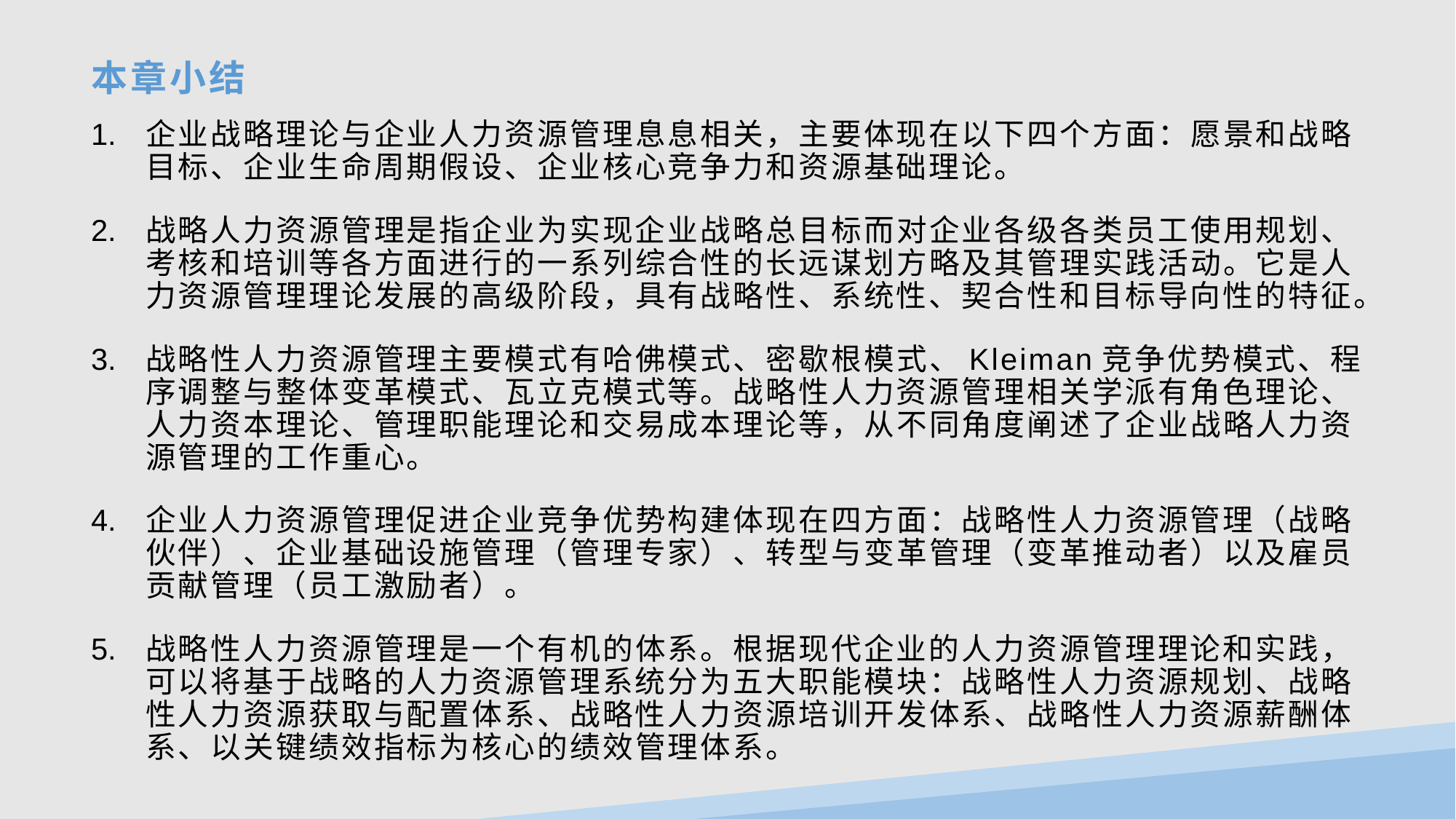

# 本章小结
企业战略理论与企业人力资源管理息息相关，主要体现在以下四个方面：愿景和战略目标、企业生命周期假设、企业核心竞争力和资源基础理论。
战略人力资源管理是指企业为实现企业战略总目标而对企业各级各类员工使用规划、考核和培训等各方面进行的一系列综合性的长远谋划方略及其管理实践活动。它是人力资源管理理论发展的高级阶段，具有战略性、系统性、契合性和目标导向性的特征。
战略性人力资源管理主要模式有哈佛模式、密歇根模式、Kleiman竞争优势模式、程序调整与整体变革模式、瓦立克模式等。战略性人力资源管理相关学派有角色理论、人力资本理论、管理职能理论和交易成本理论等，从不同角度阐述了企业战略人力资源管理的工作重心。
企业人力资源管理促进企业竞争优势构建体现在四方面：战略性人力资源管理（战略伙伴）、企业基础设施管理（管理专家）、转型与变革管理（变革推动者）以及雇员贡献管理（员工激励者）。
战略性人力资源管理是一个有机的体系。根据现代企业的人力资源管理理论和实践，可以将基于战略的人力资源管理系统分为五大职能模块：战略性人力资源规划、战略性人力资源获取与配置体系、战略性人力资源培训开发体系、战略性人力资源薪酬体系、以关键绩效指标为核心的绩效管理体系。